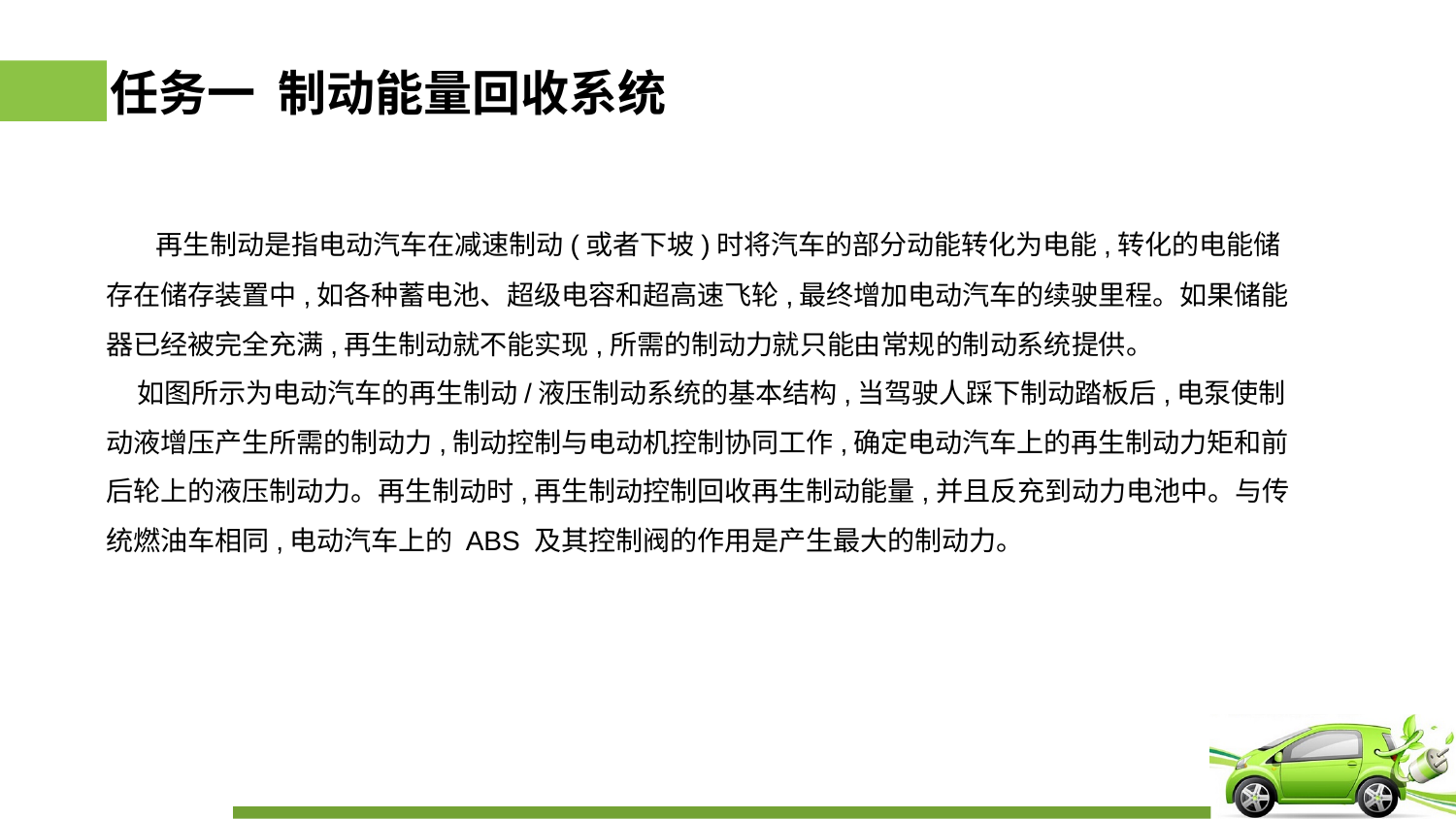

# 任务一  制动能量回收系统
    再生制动是指电动汽车在减速制动(或者下坡)时将汽车的部分动能转化为电能,转化的电能储存在储存装置中,如各种蓄电池、超级电容和超高速飞轮,最终增加电动汽车的续驶里程。如果储能器已经被完全充满,再生制动就不能实现,所需的制动力就只能由常规的制动系统提供。
    如图所示为电动汽车的再生制动/液压制动系统的基本结构,当驾驶人踩下制动踏板后,电泵使制动液增压产生所需的制动力,制动控制与电动机控制协同工作,确定电动汽车上的再生制动力矩和前后轮上的液压制动力。再生制动时,再生制动控制回收再生制动能量,并且反充到动力电池中。与传统燃油车相同,电动汽车上的 ABS 及其控制阀的作用是产生最大的制动力。